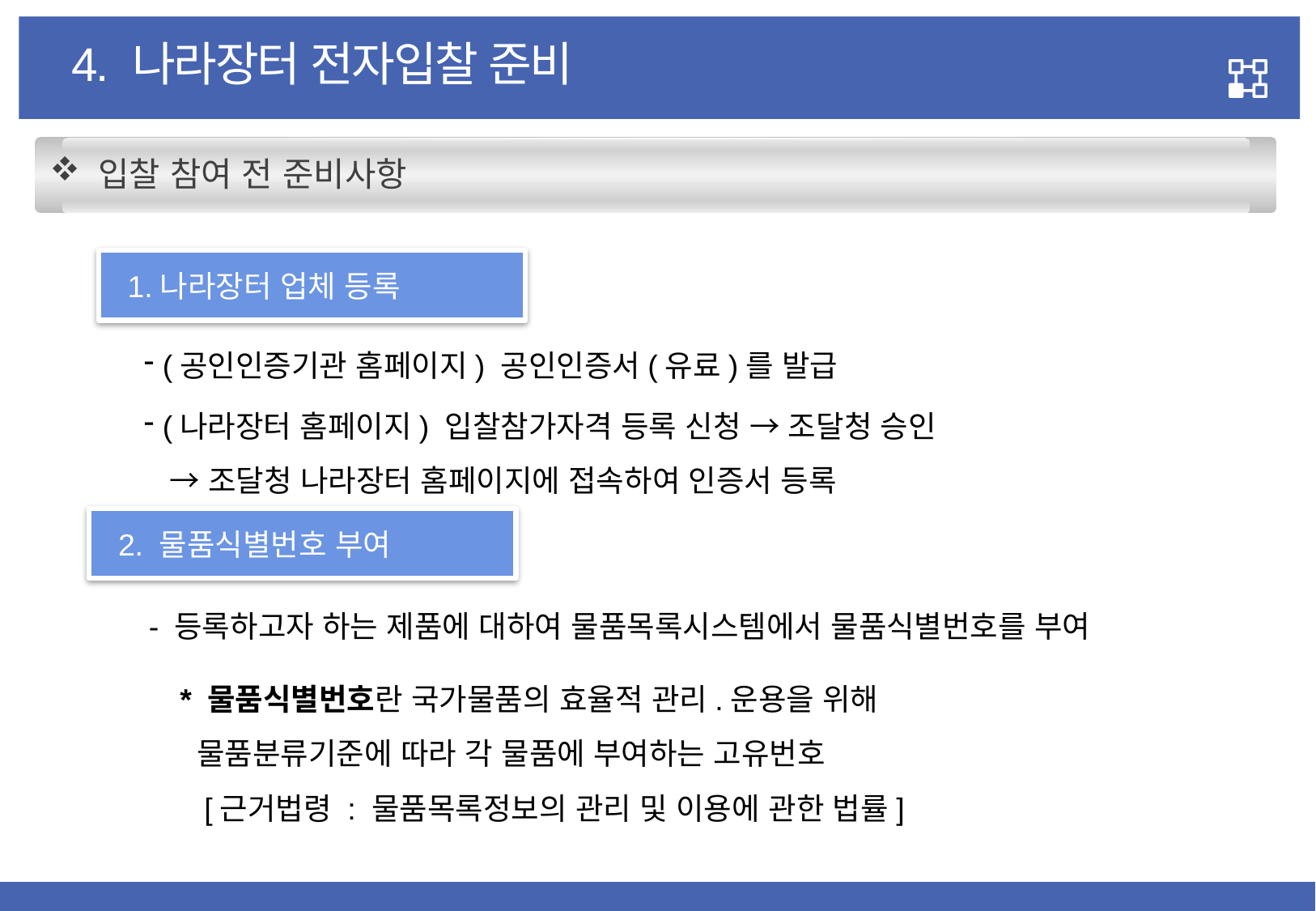

4. 나라장터 전자입찰 준비

 입찰 참여 전 준비사항
  1.나라장터 업체 등록
 (공인인증기관 홈페이지) 공인인증서(유료)를 발급
 (나라장터 홈페이지) 입찰참가자격 등록 신청 → 조달청 승인
   → 조달청 나라장터 홈페이지에 접속하여 인증서 등록
  2. 물품식별번호 부여
- 등록하고자 하는 제품에 대하여 물품목록시스템에서 물품식별번호를 부여
* 물품식별번호란 국가물품의 효율적 관리.운용을 위해
  물품분류기준에 따라 각 물품에 부여하는 고유번호
  [근거법령 : 물품목록정보의 관리 및 이용에 관한 법률]